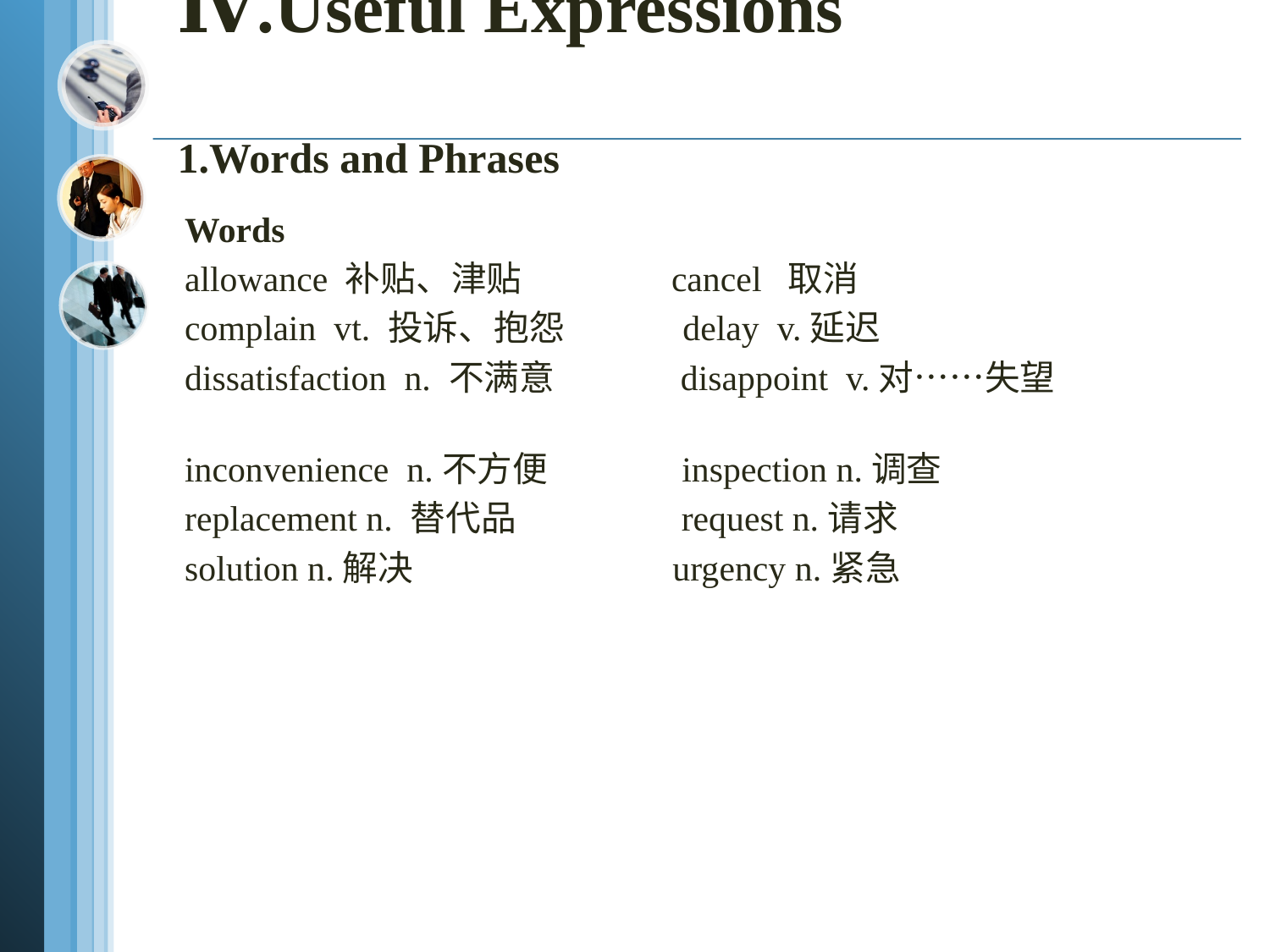

# Ⅳ.Useful Expressions 1.Words and Phrases
Words
allowance 补贴、津贴                  cancel  取消
complain  vt. 投诉、抱怨              delay  v.延迟
dissatisfaction  n. 不满意               disappoint  v.对……失望
inconvenience  n.不方便                inspection n.调查
replacement n. 替代品                    request n.请求
solution n.解决                                urgency n.紧急